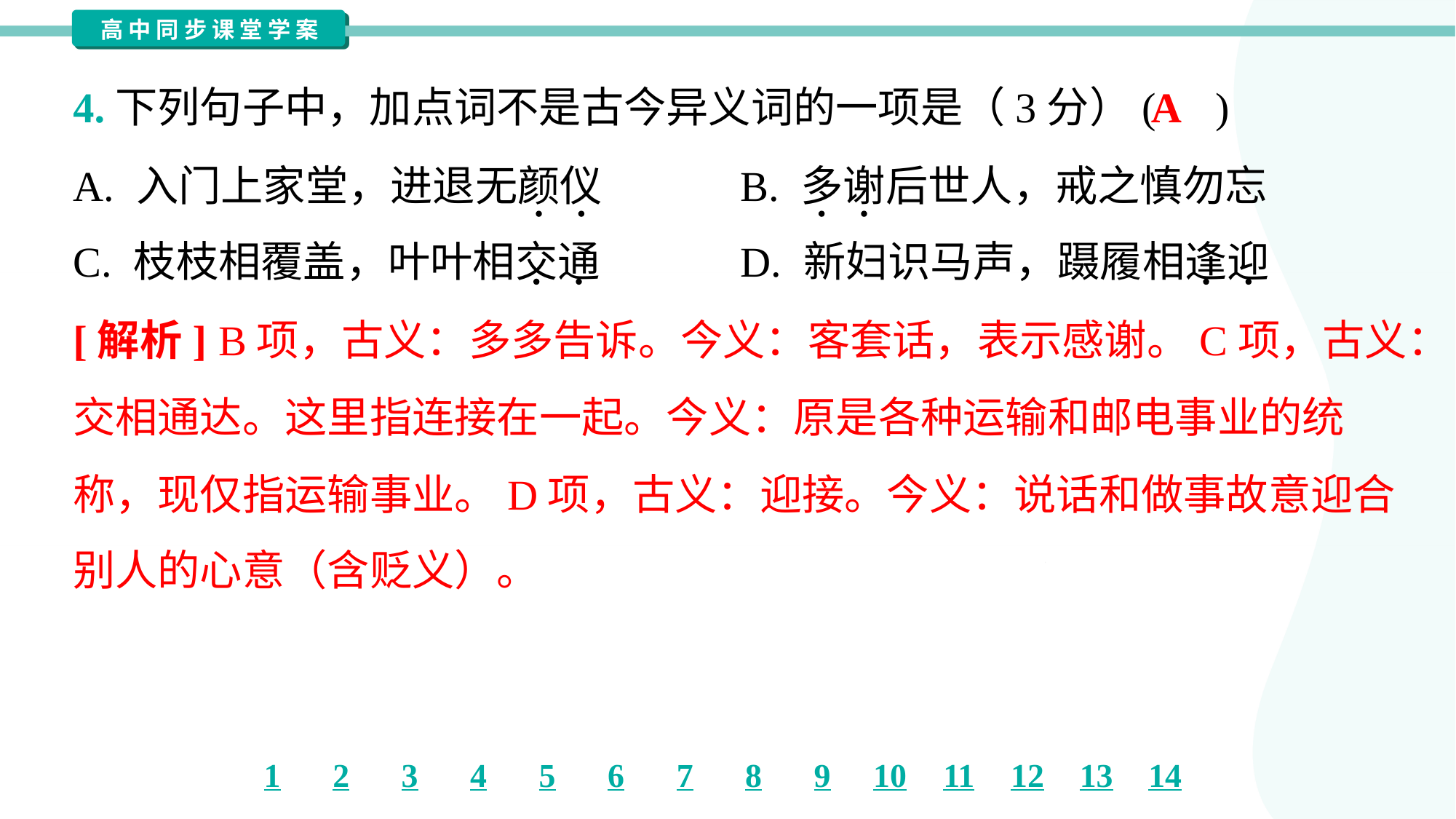

A
4.下列句子中，加点词不是古今异义词的一项是（3分）(     )
A. 入门上家堂，进退无颜仪	B. 多谢后世人，戒之慎勿忘
C. 枝枝相覆盖，叶叶相交通	D. 新妇识马声，蹑履相逢迎

[解析] B项，古义：多多告诉。今义：客套话，表示感谢。C项，古义：
交相通达。这里指连接在一起。今义：原是各种运输和邮电事业的统
称，现仅指运输事业。D项，古义：迎接。今义：说话和做事故意迎合
别人的心意（含贬义）。